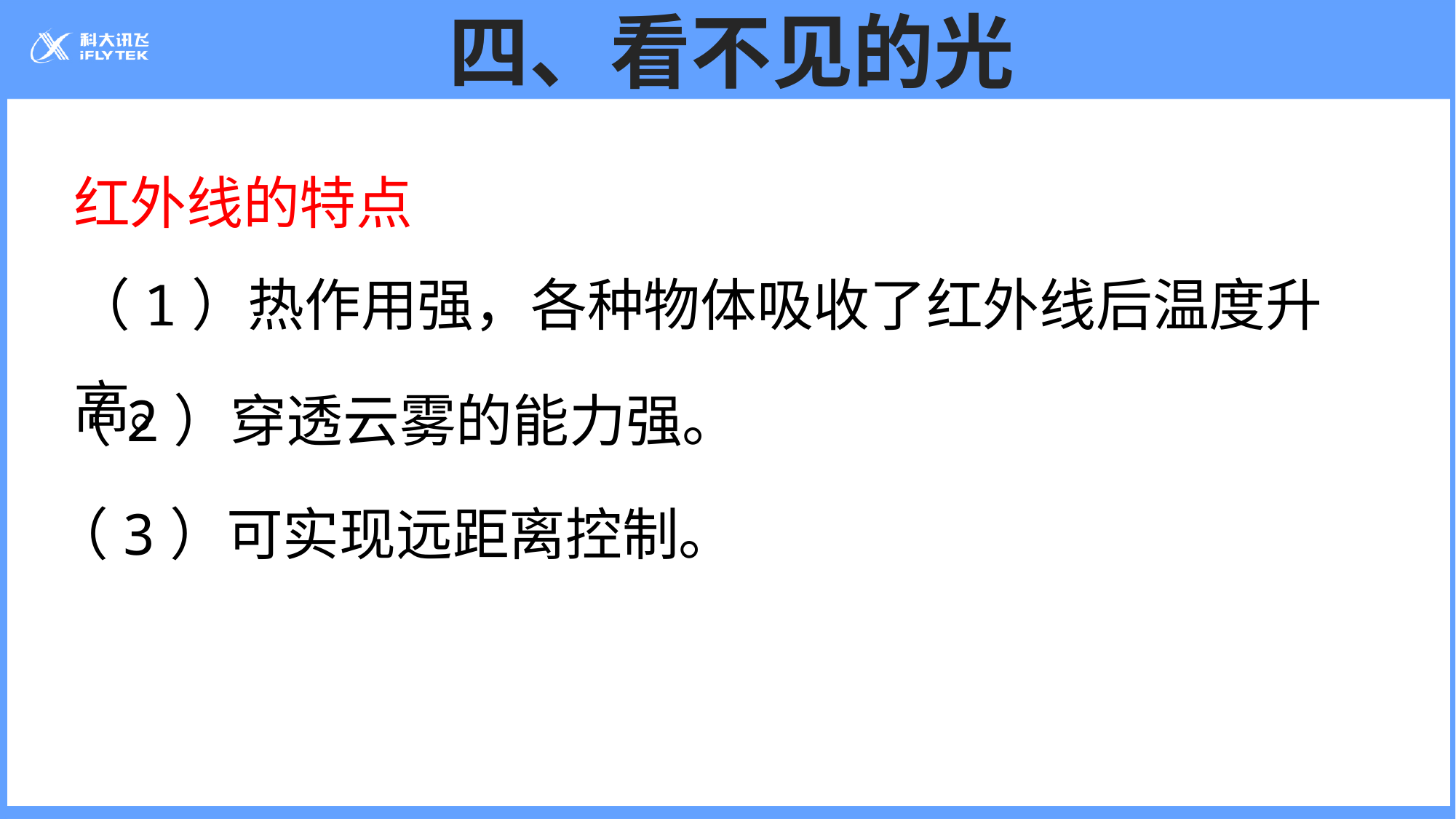

# 四、看不见的光
红外线的特点
（1）热作用强，各种物体吸收了红外线后温度升高。
（2）穿透云雾的能力强。
（3）可实现远距离控制。